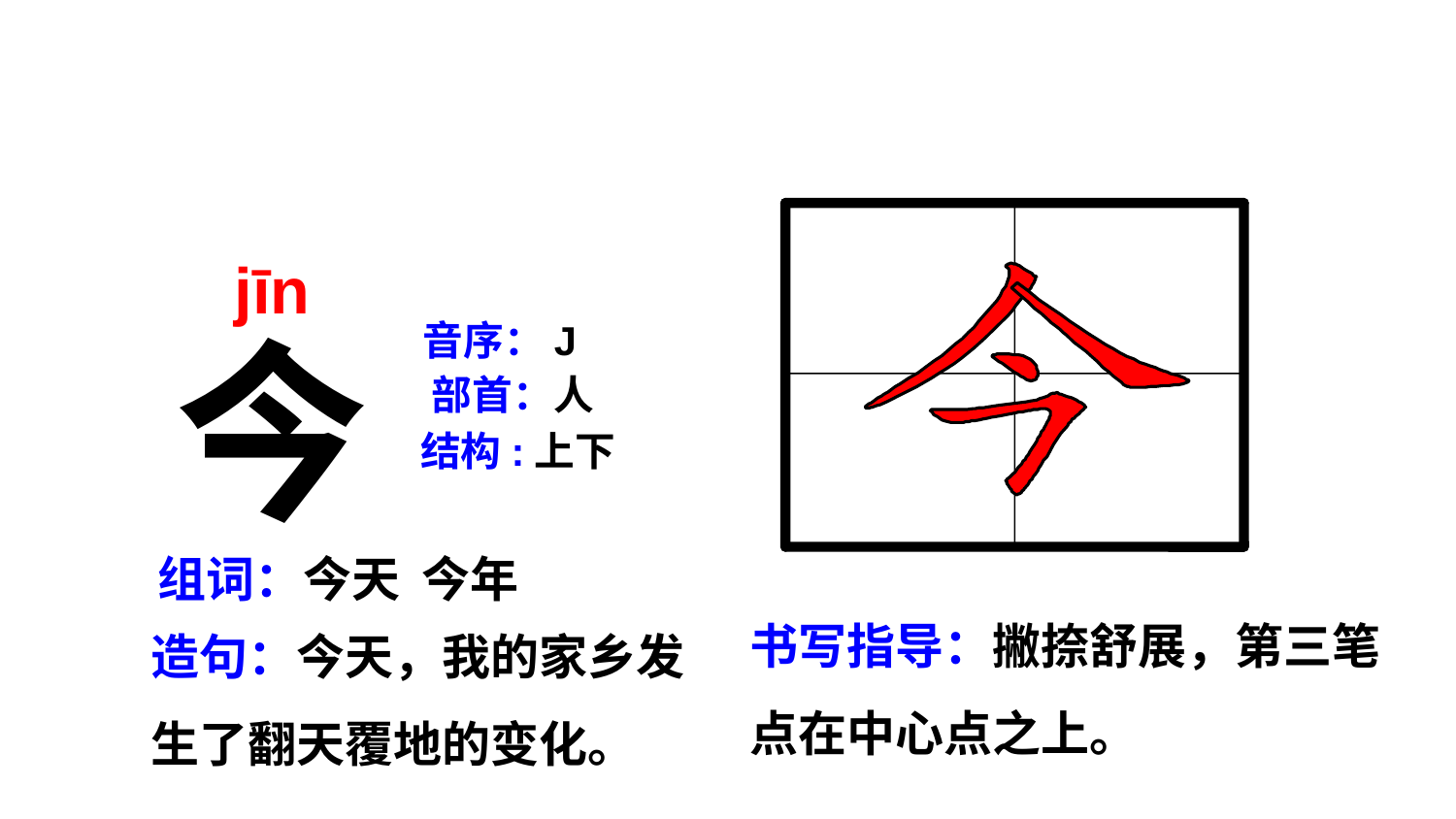

jīn

今
音序：J

部首：人

结构:上下
组词：今天  今年
书写指导：撇捺舒展，第三笔点在中心点之上。
造句：今天，我的家乡发生了翻天覆地的变化。